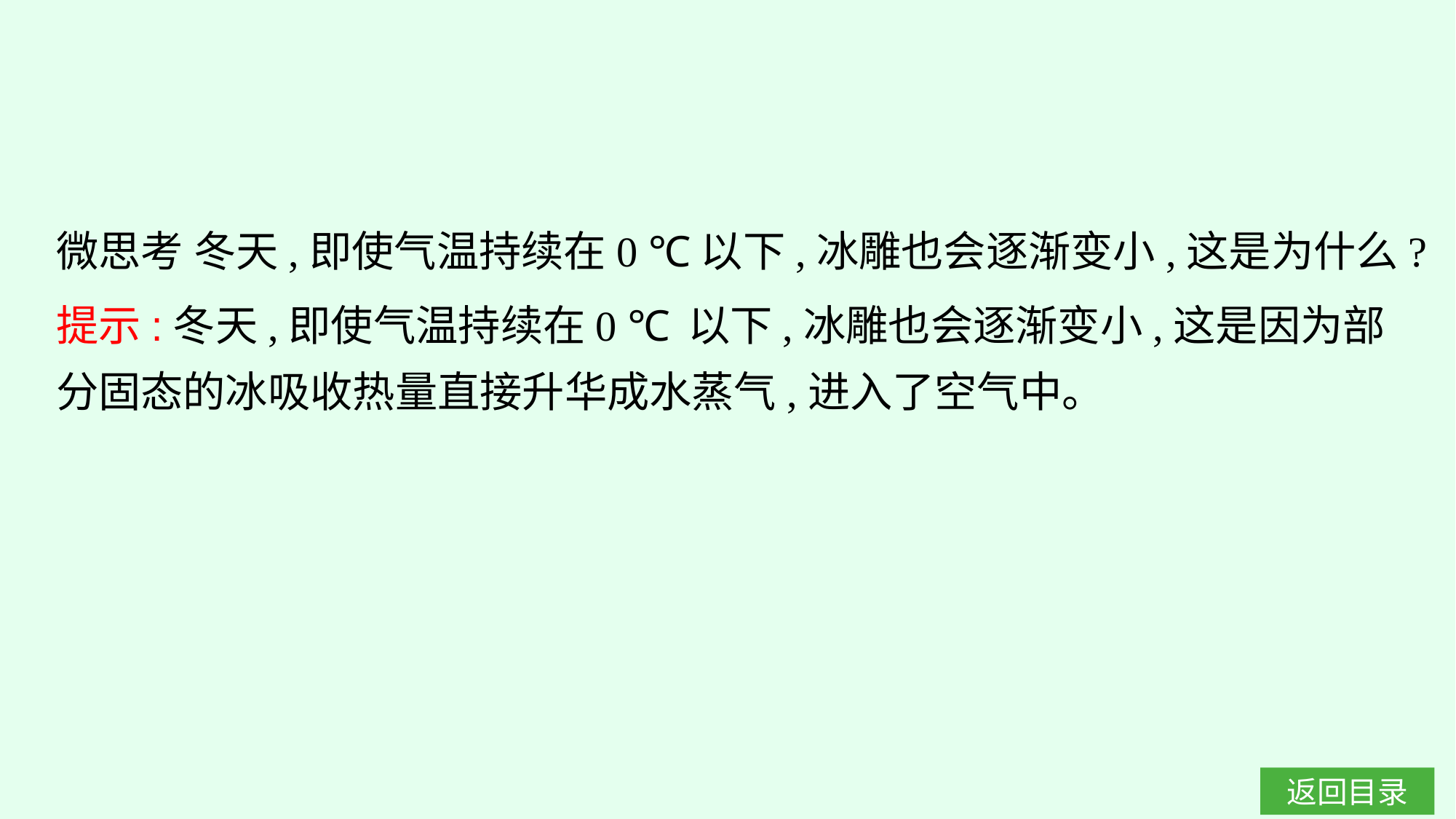

微思考 冬天,即使气温持续在0 ℃以下,冰雕也会逐渐变小,这是为什么?
提示:冬天,即使气温持续在0 ℃以下,冰雕也会逐渐变小,这是因为部分固态的冰吸收热量直接升华成水蒸气,进入了空气中。